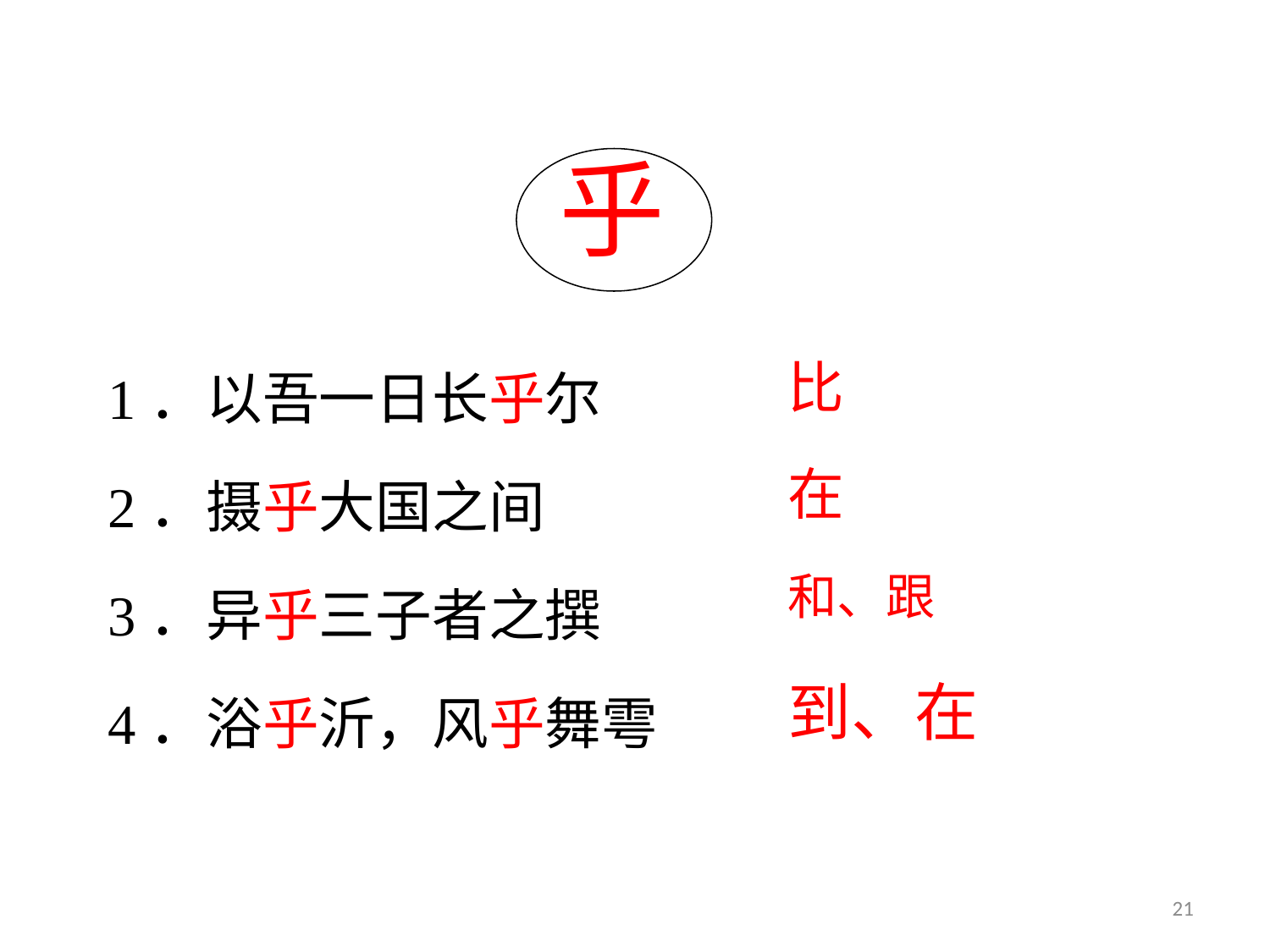

乎

1．以吾一日长乎尔
2．摄乎大国之间
3．异乎三子者之撰
4．浴乎沂，风乎舞雩
比
在
和、跟
到、在
21